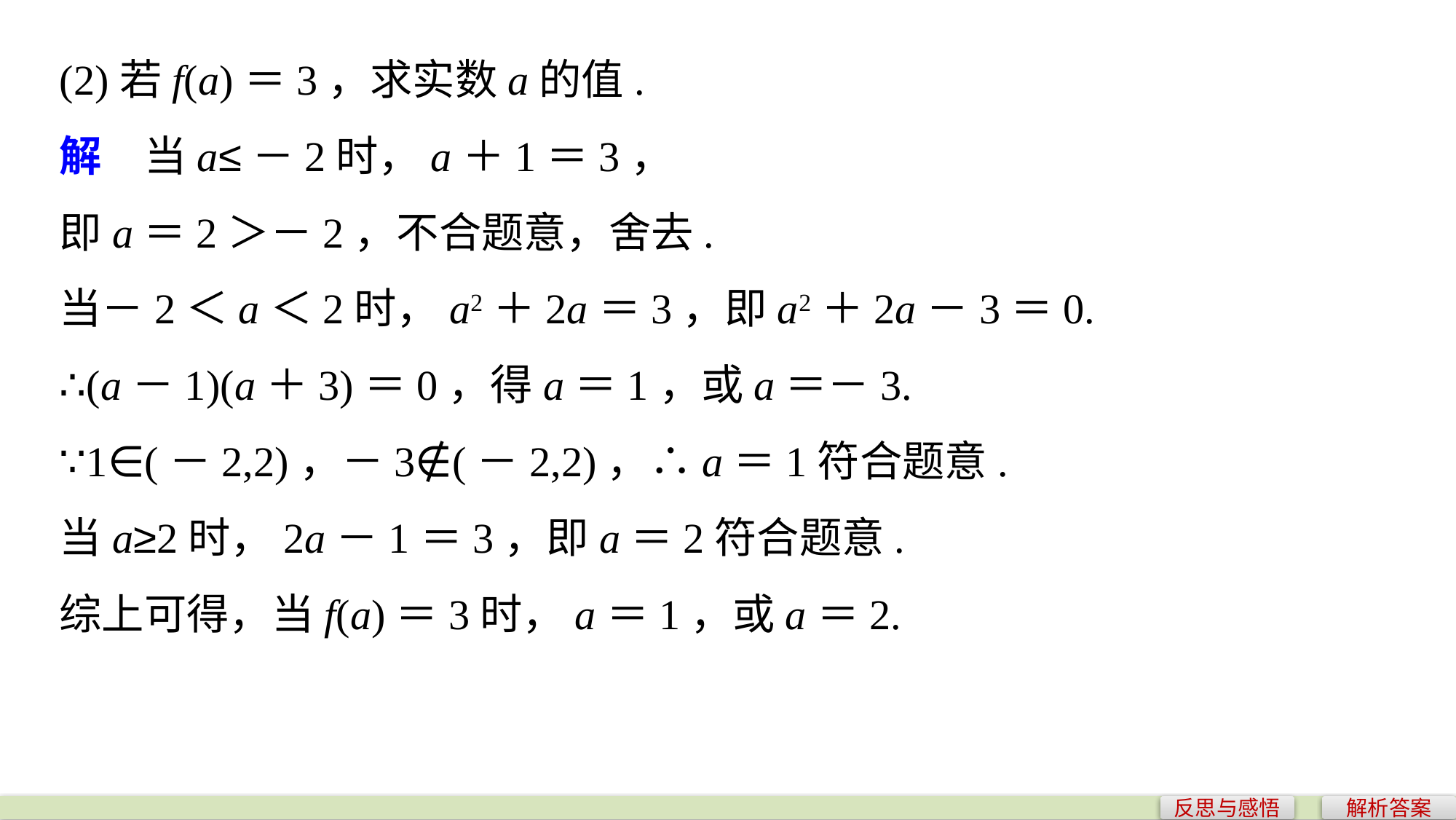

(2)若f(a)＝3，求实数a的值.
解　当a≤－2时，a＋1＝3，
即a＝2＞－2，不合题意，舍去.
当－2＜a＜2时，a2＋2a＝3，即a2＋2a－3＝0.
∴(a－1)(a＋3)＝0，得a＝1，或a＝－3.
∵1∈(－2,2)，－3∉(－2,2)，∴a＝1符合题意.
当a≥2时，2a－1＝3，即a＝2符合题意.
综上可得，当f(a)＝3时，a＝1，或a＝2.
反思与感悟
解析答案